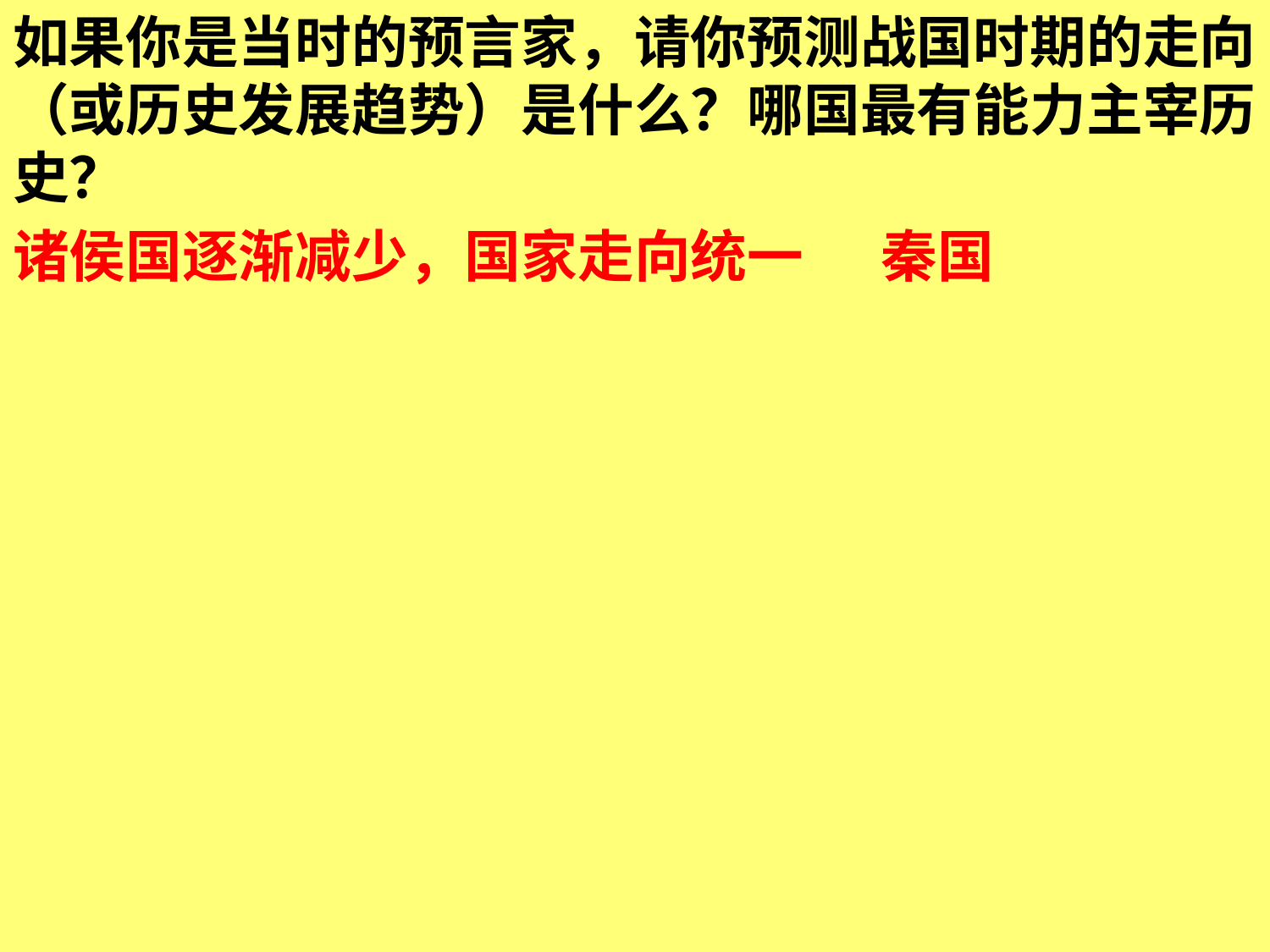

如果你是当时的预言家，请你预测战国时期的走向（或历史发展趋势）是什么？哪国最有能力主宰历史？
诸侯国逐渐减少，国家走向统一      秦国